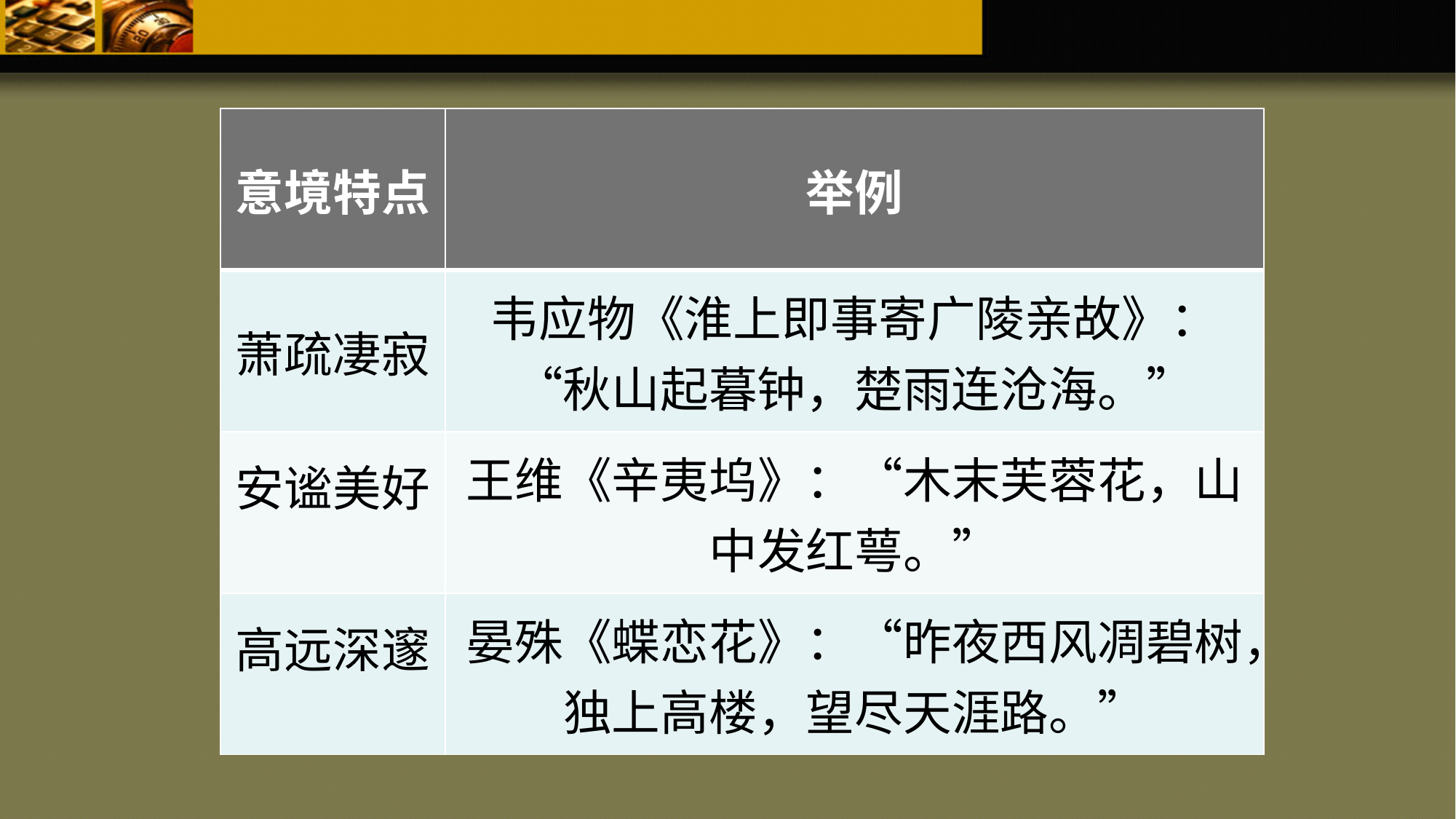

| 意境特点 | 举例 |
| --- | --- |
| 萧疏凄寂 | 韦应物《淮上即事寄广陵亲故》：“秋山起暮钟，楚雨连沧海。” |
| 安谧美好 | 王维《辛夷坞》：“木末芙蓉花，山中发红萼。” |
| 高远深邃 | 晏殊《蝶恋花》：“昨夜西风凋碧树，独上高楼，望尽天涯路。” |